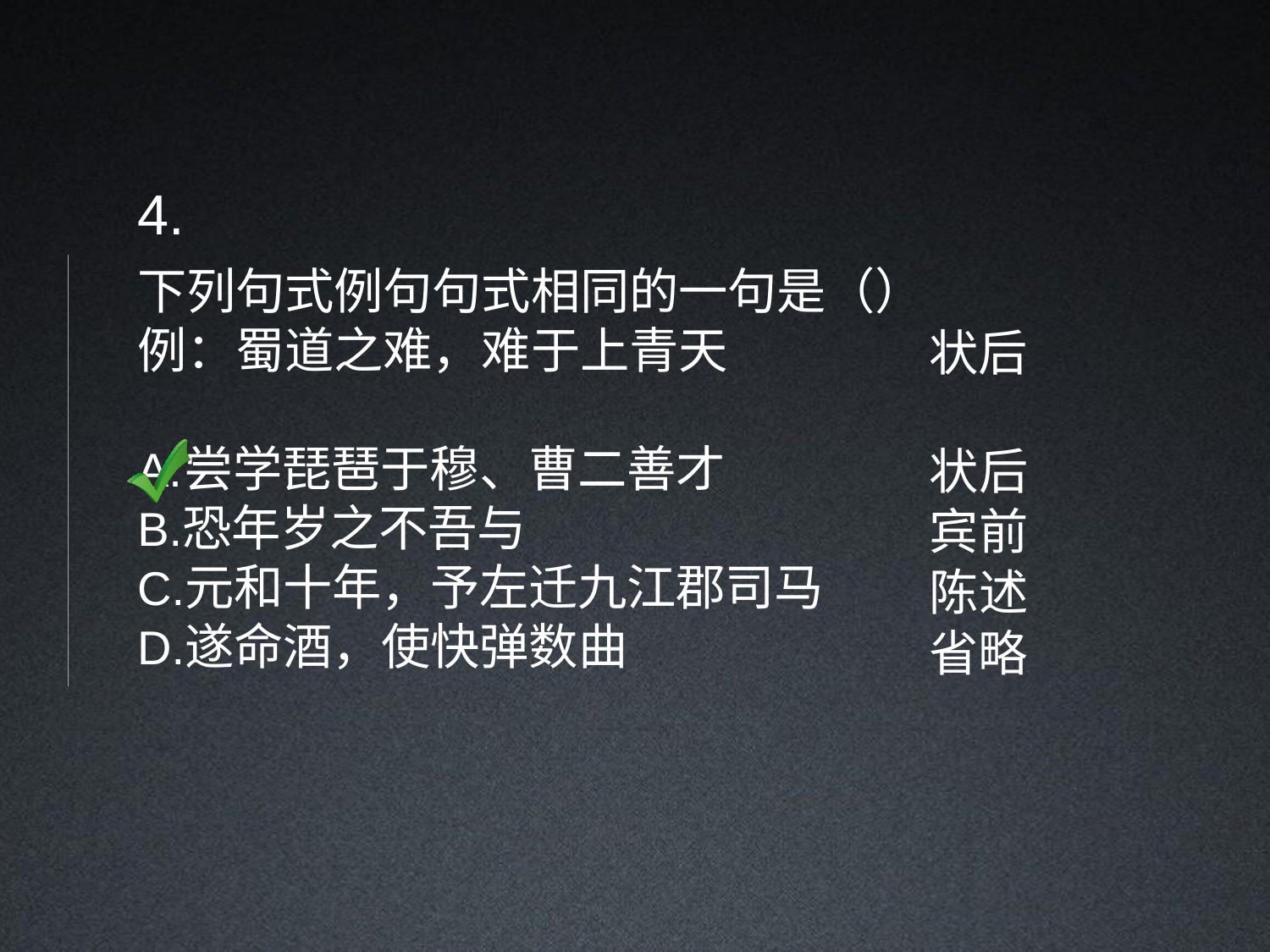

4.
下列句式例句句式相同的一句是（） 例：蜀道之难，难于上青天

状后
尝学琵琶于穆、曹二善才
恐年岁之不吾与
元和十年，予左迁九江郡司马
遂命酒，使快弹数曲

状后
宾前
陈述
省略